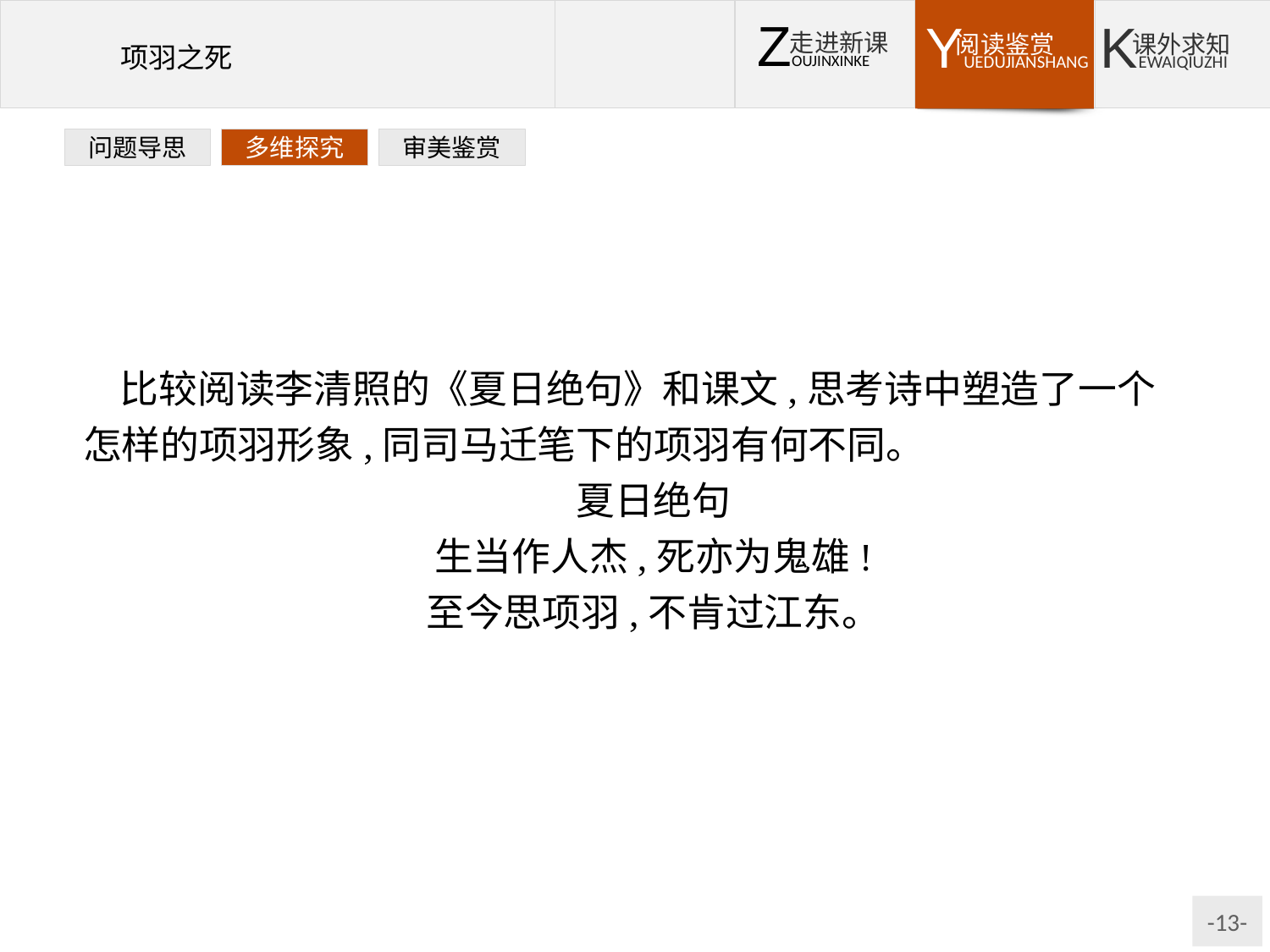

问题导思
多维探究
审美鉴赏
比较阅读李清照的《夏日绝句》和课文,思考诗中塑造了一个怎样的项羽形象,同司马迁笔下的项羽有何不同。
夏日绝句
生当作人杰,死亦为鬼雄!
至今思项羽,不肯过江东。